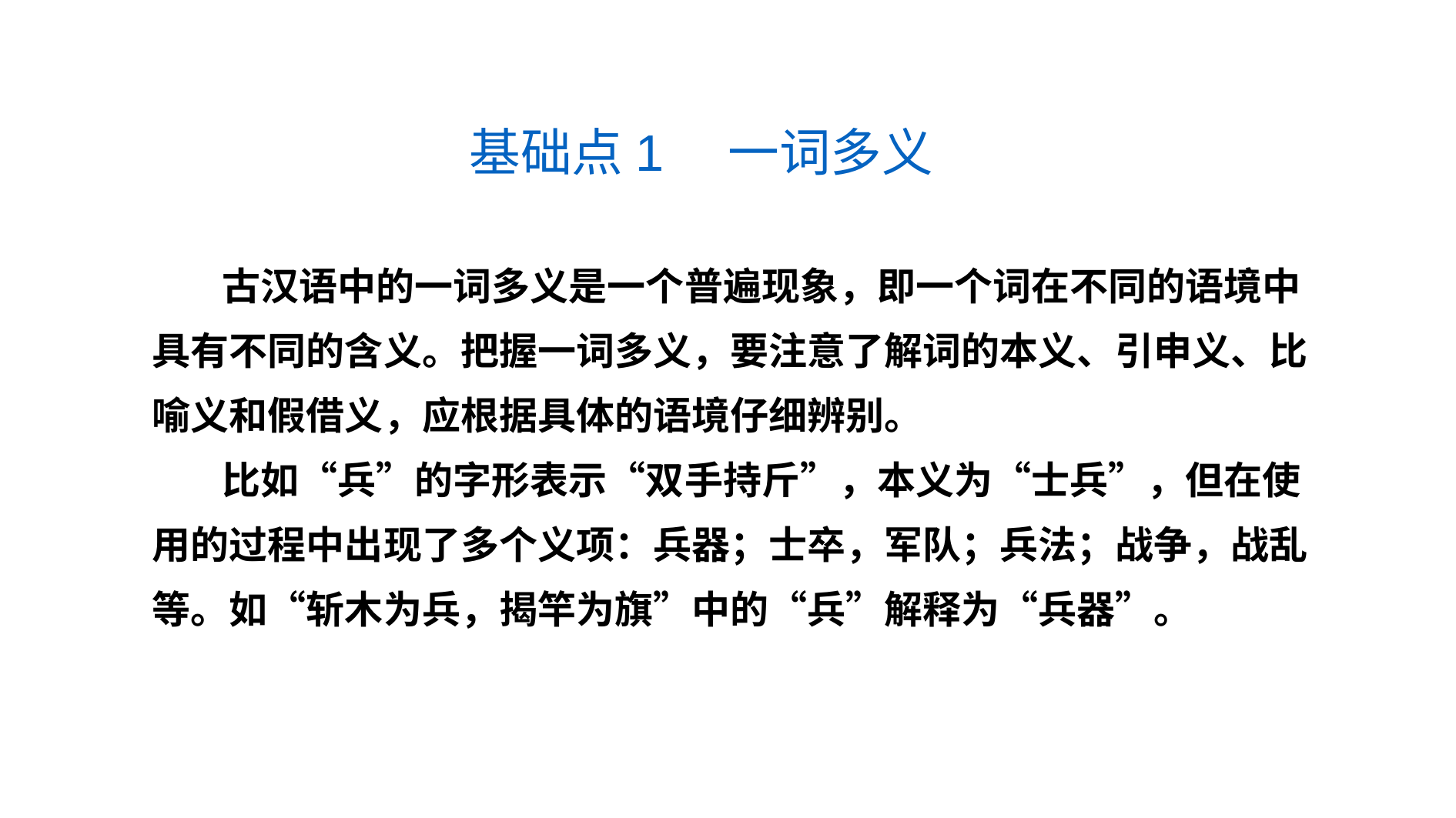

基础点1　一词多义
       古汉语中的一词多义是一个普遍现象，即一个词在不同的语境中具有不同的含义。把握一词多义，要注意了解词的本义、引申义、比喻义和假借义，应根据具体的语境仔细辨别。
       比如“兵”的字形表示“双手持斤”，本义为“士兵”，但在使用的过程中出现了多个义项：兵器；士卒，军队；兵法；战争，战乱等。如“斩木为兵，揭竿为旗”中的“兵”解释为“兵器”。